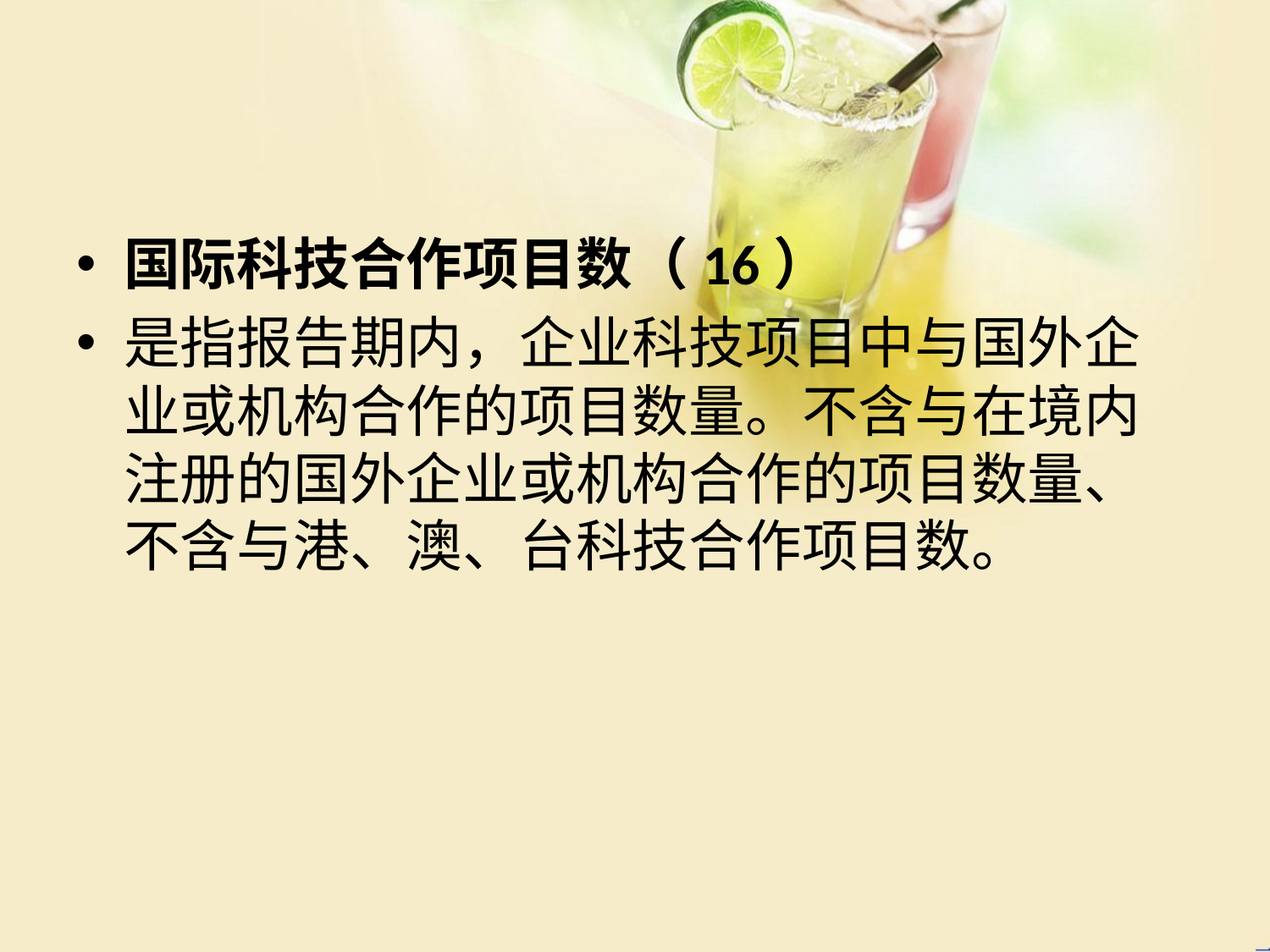

#
国际科技合作项目数（16）
是指报告期内，企业科技项目中与国外企业或机构合作的项目数量。不含与在境内注册的国外企业或机构合作的项目数量、不含与港、澳、台科技合作项目数。